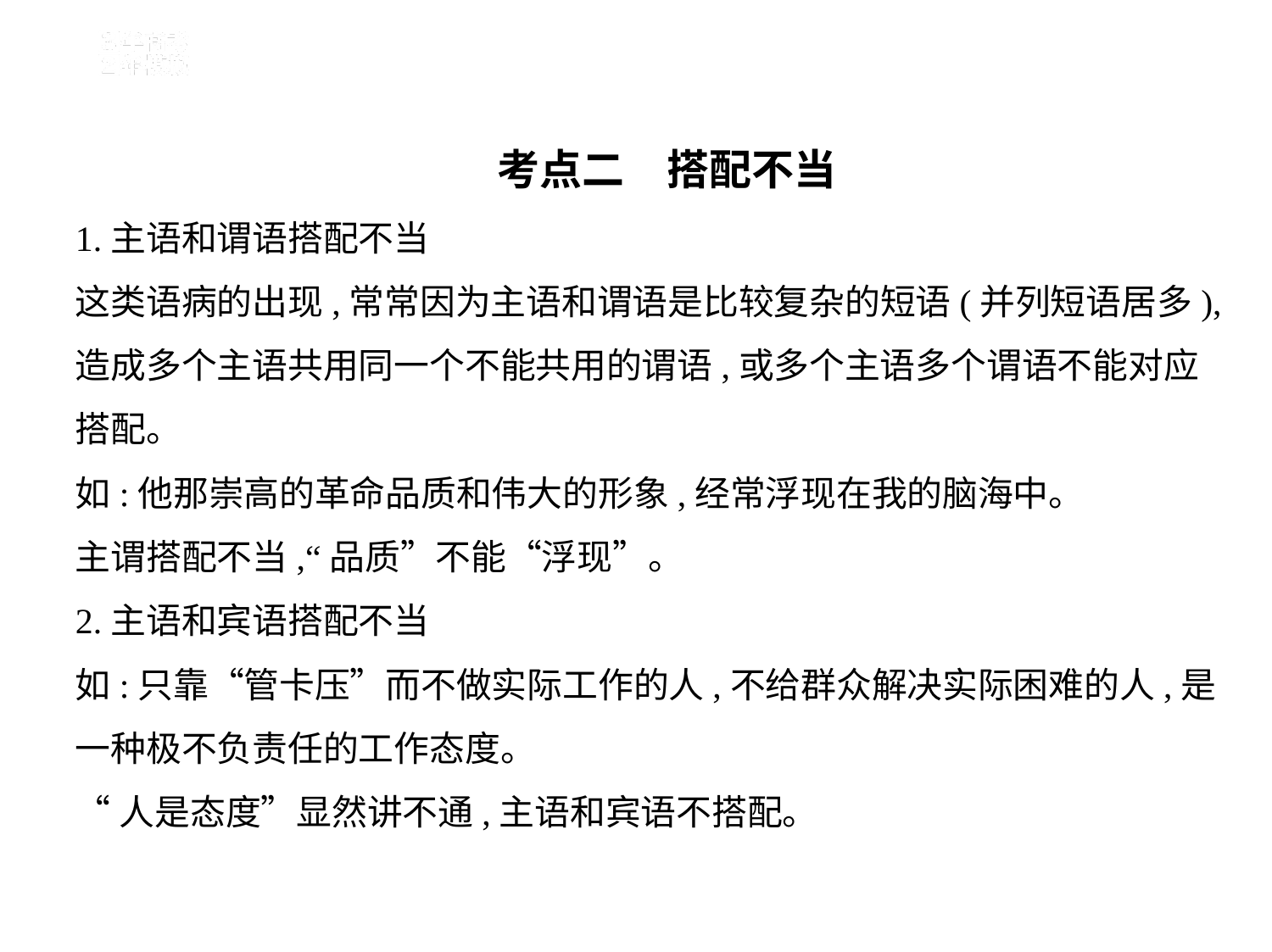

考点二　搭配不当
1.主语和谓语搭配不当
这类语病的出现,常常因为主语和谓语是比较复杂的短语(并列短语居多),
造成多个主语共用同一个不能共用的谓语,或多个主语多个谓语不能对应
搭配。
如:他那崇高的革命品质和伟大的形象,经常浮现在我的脑海中。
主谓搭配不当,“品质”不能“浮现”。
2.主语和宾语搭配不当
如:只靠“管卡压”而不做实际工作的人,不给群众解决实际困难的人,是
一种极不负责任的工作态度。
“人是态度”显然讲不通,主语和宾语不搭配。